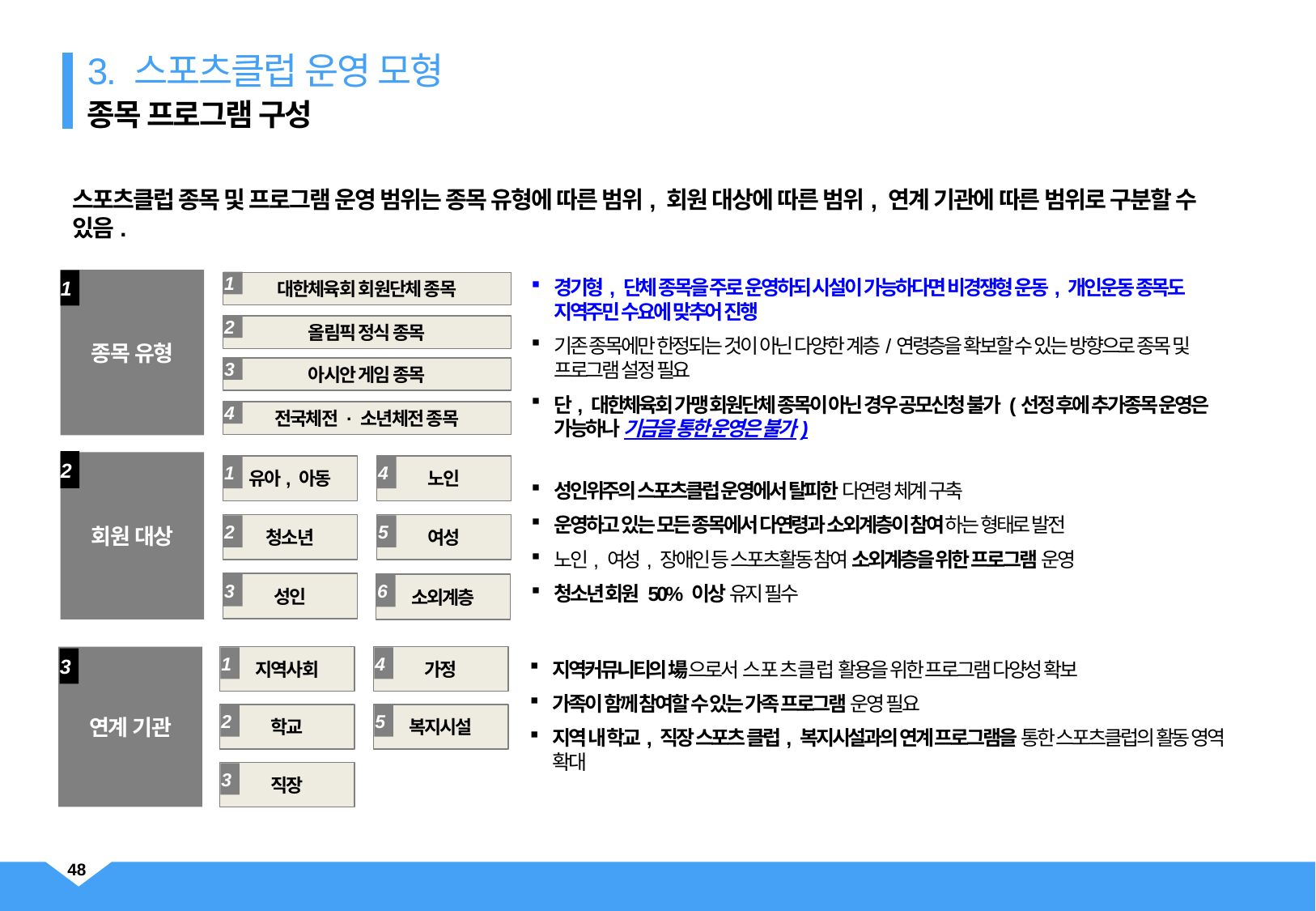

3. 스포츠클럽 운영 모형
종목 프로그램 구성
스포츠클럽 종목 및 프로그램 운영 범위는 종목 유형에 따른 범위, 회원 대상에 따른 범위, 연계 기관에 따른 범위로 구분할 수 있음.
경기형, 단체 종목을 주로 운영하되 시설이 가능하다면 비경쟁형 운동, 개인운동 종목도 지역주민 수요에 맞추어 진행
기존 종목에만 한정되는 것이 아닌 다양한 계층/연령층을 확보할 수 있는 방향으로 종목 및 프로그램 설정 필요
단, 대한체육회 가맹 회원단체 종목이 아닌 경우 공모신청 불가 (선정 후에 추가종목 운영은 가능하나 기금을 통한 운영은 불가)
종목 유형
1
1
대한체육회 회원단체 종목
2
올림픽 정식 종목
3
아시안 게임 종목
4
전국체전 · 소년체전 종목
2
회원 대상
유아, 아동
1
노인
4
여성
5
청소년
2
성인
3
소외계층
6
성인위주의 스포츠클럽 운영에서 탈피한 다연령 체계 구축
운영하고 있는 모든 종목에서 다연령과 소외계층이 참여하는 형태로 발전
노인, 여성, 장애인 등 스포츠활동 참여 소외계층을 위한 프로그램 운영
청소년 회원 50% 이상 유지 필수
연계 기관
지역사회
1
가정
4
3
복지시설
5
학교
2
지역커뮤니티의 場으로서 스포츠클럽 활용을 위한 프로그램 다양성 확보
가족이 함께 참여할 수 있는 가족 프로그램 운영 필요
지역 내 학교, 직장 스포츠 클럽, 복지시설과의 연계 프로그램을 통한 스포츠클럽의 활동 영역 확대
직장
3